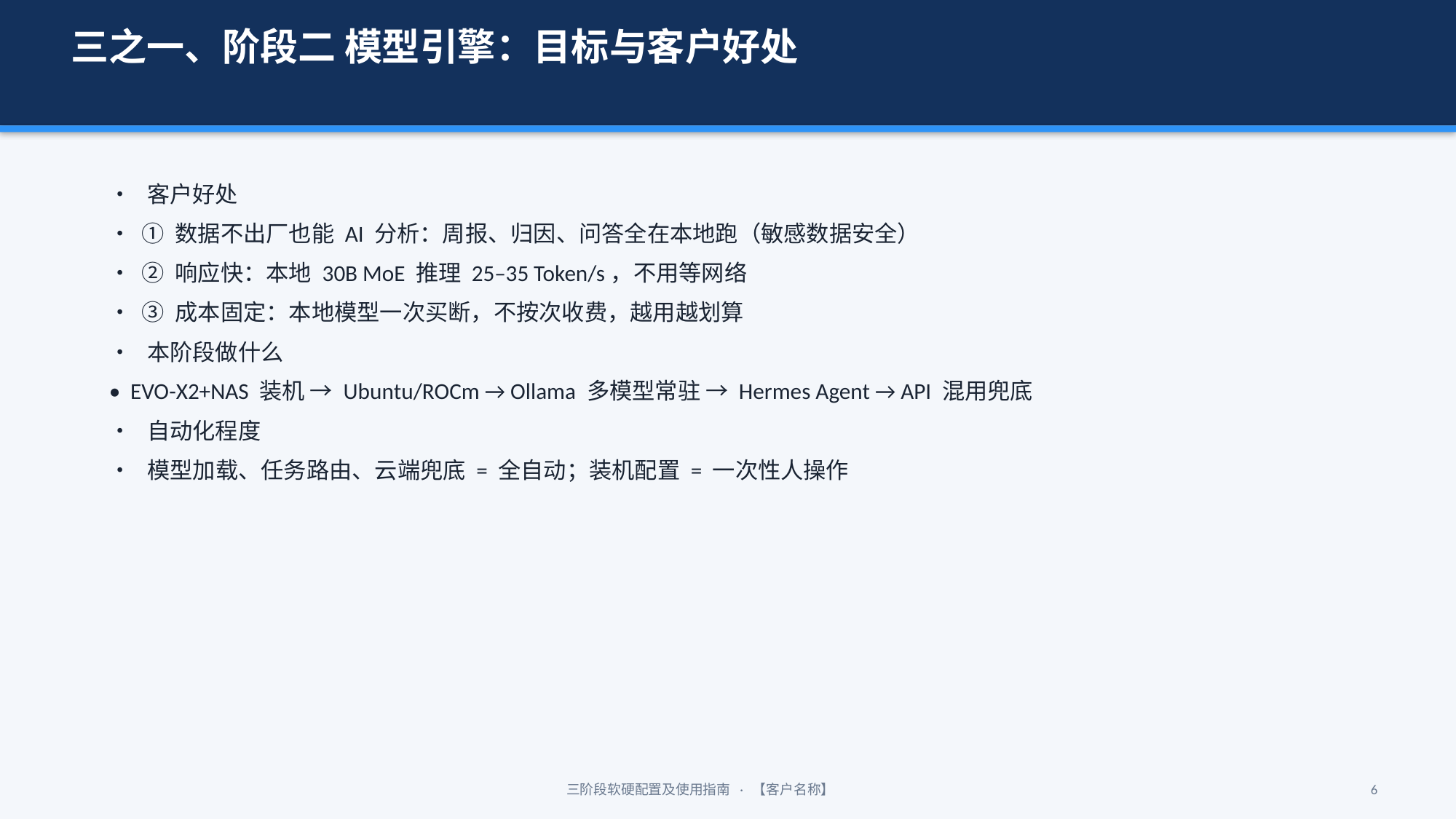

三之一、阶段二 模型引擎：目标与客户好处

•  客户好处
•  ① 数据不出厂也能 AI 分析：周报、归因、问答全在本地跑（敏感数据安全）
•  ② 响应快：本地 30B MoE 推理 25–35 Token/s，不用等网络
•  ③ 成本固定：本地模型一次买断，不按次收费，越用越划算
•  本阶段做什么
•  EVO-X2+NAS 装机 → Ubuntu/ROCm → Ollama 多模型常驻 → Hermes Agent → API 混用兜底
•  自动化程度
•  模型加载、任务路由、云端兜底 = 全自动；装机配置 = 一次性人操作
三阶段软硬配置及使用指南  ·  【客户名称】
6